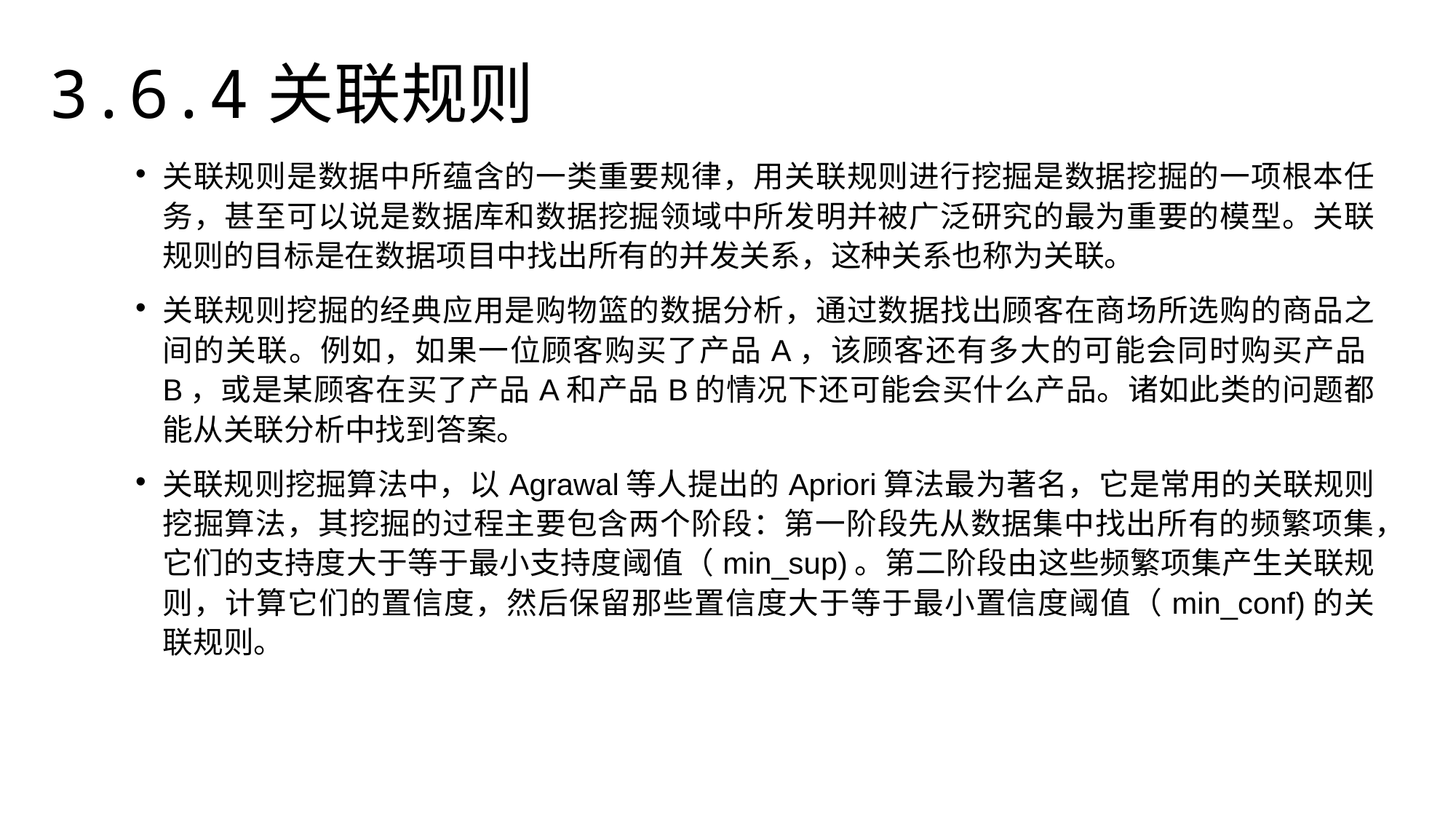

3.6.4关联规则
关联规则是数据中所蕴含的一类重要规律，用关联规则进行挖掘是数据挖掘的一项根本任务，甚至可以说是数据库和数据挖掘领域中所发明并被广泛研究的最为重要的模型。关联规则的目标是在数据项目中找出所有的并发关系，这种关系也称为关联。
关联规则挖掘的经典应用是购物篮的数据分析，通过数据找出顾客在商场所选购的商品之间的关联。例如，如果一位顾客购买了产品A，该顾客还有多大的可能会同时购买产品B，或是某顾客在买了产品A和产品B的情况下还可能会买什么产品。诸如此类的问题都能从关联分析中找到答案。
关联规则挖掘算法中，以Agrawal等人提出的Apriori算法最为著名，它是常用的关联规则挖掘算法，其挖掘的过程主要包含两个阶段：第一阶段先从数据集中找出所有的频繁项集，它们的支持度大于等于最小支持度阈值（min_sup)。第二阶段由这些频繁项集产生关联规则，计算它们的置信度，然后保留那些置信度大于等于最小置信度阈值（min_conf)的关联规则。